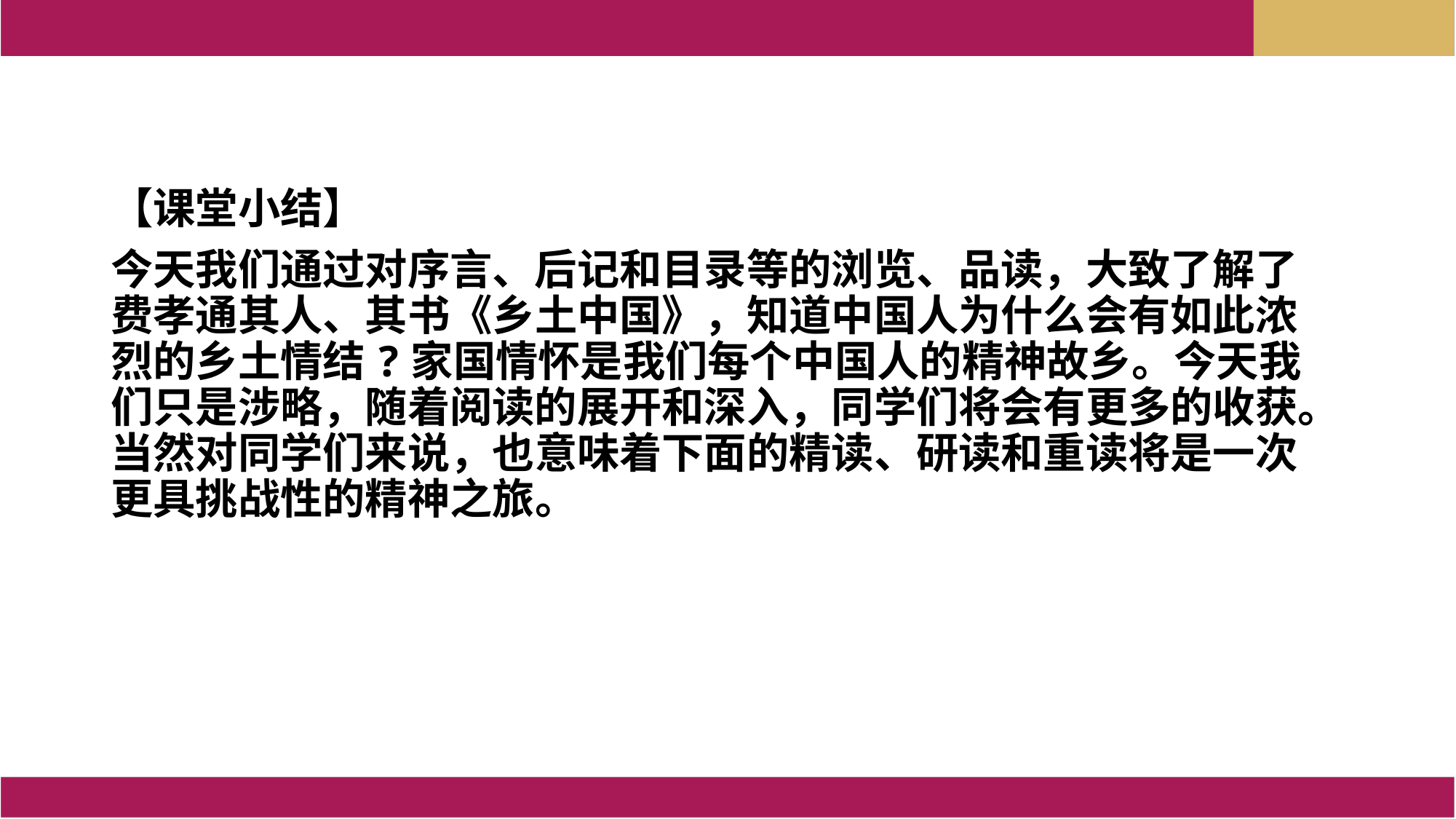

【课堂小结】
今天我们通过对序言、后记和目录等的浏览、品读，大致了解了费孝通其人、其书《乡土中国》，知道中国人为什么会有如此浓烈的乡土情结?家国情怀是我们每个中国人的精神故乡。今天我们只是涉略，随着阅读的展开和深入，同学们将会有更多的收获。当然对同学们来说，也意味着下面的精读、研读和重读将是一次更具挑战性的精神之旅。